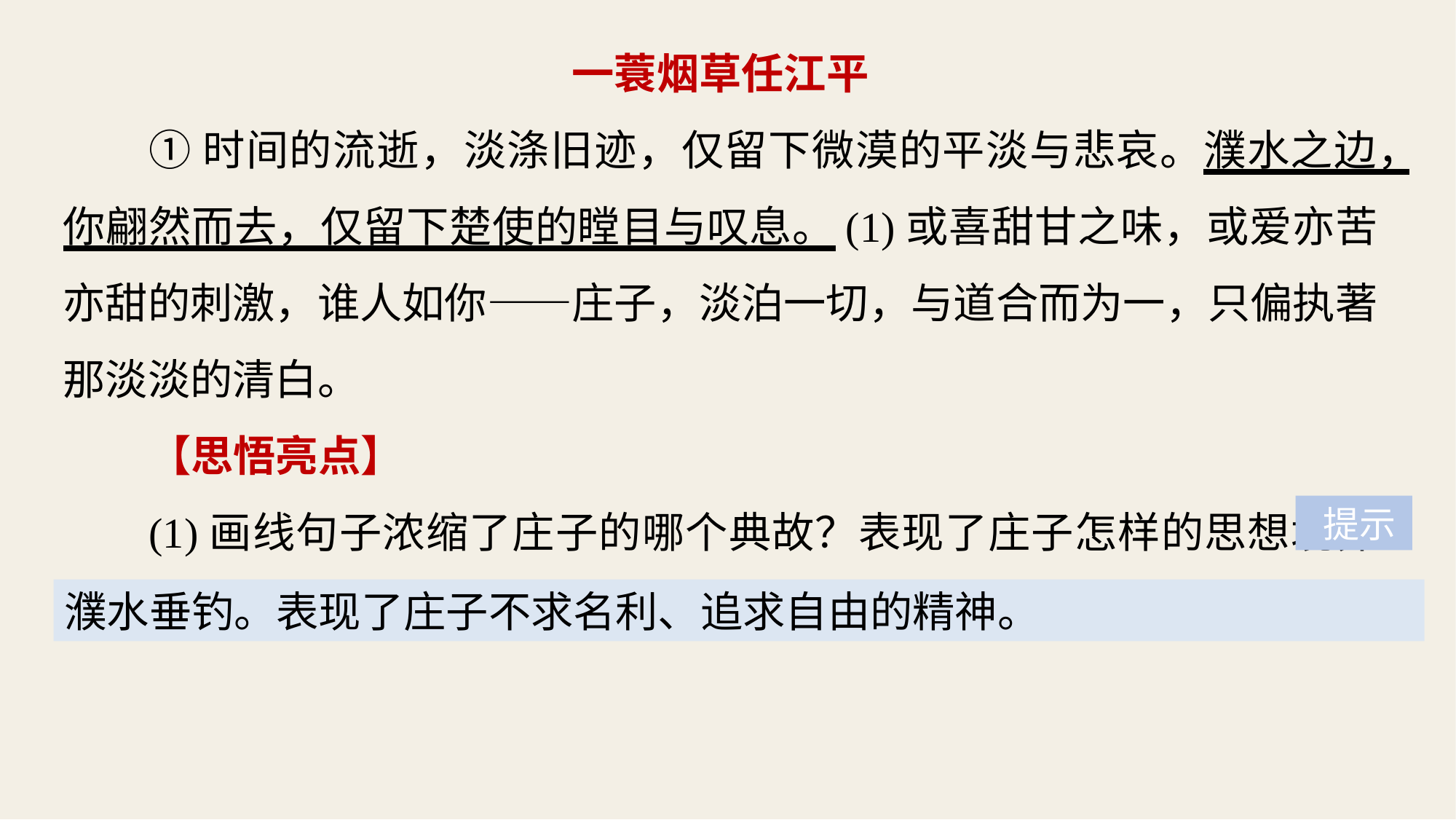

一蓑烟草任江平
①时间的流逝，淡涤旧迹，仅留下微漠的平淡与悲哀。濮水之边，你翩然而去，仅留下楚使的瞠目与叹息。(1)或喜甜甘之味，或爱亦苦亦甜的刺激，谁人如你——庄子，淡泊一切，与道合而为一，只偏执著那淡淡的清白。
【思悟亮点】
(1)画线句子浓缩了庄子的哪个典故？表现了庄子怎样的思想境界？
 提示
濮水垂钓。表现了庄子不求名利、追求自由的精神。